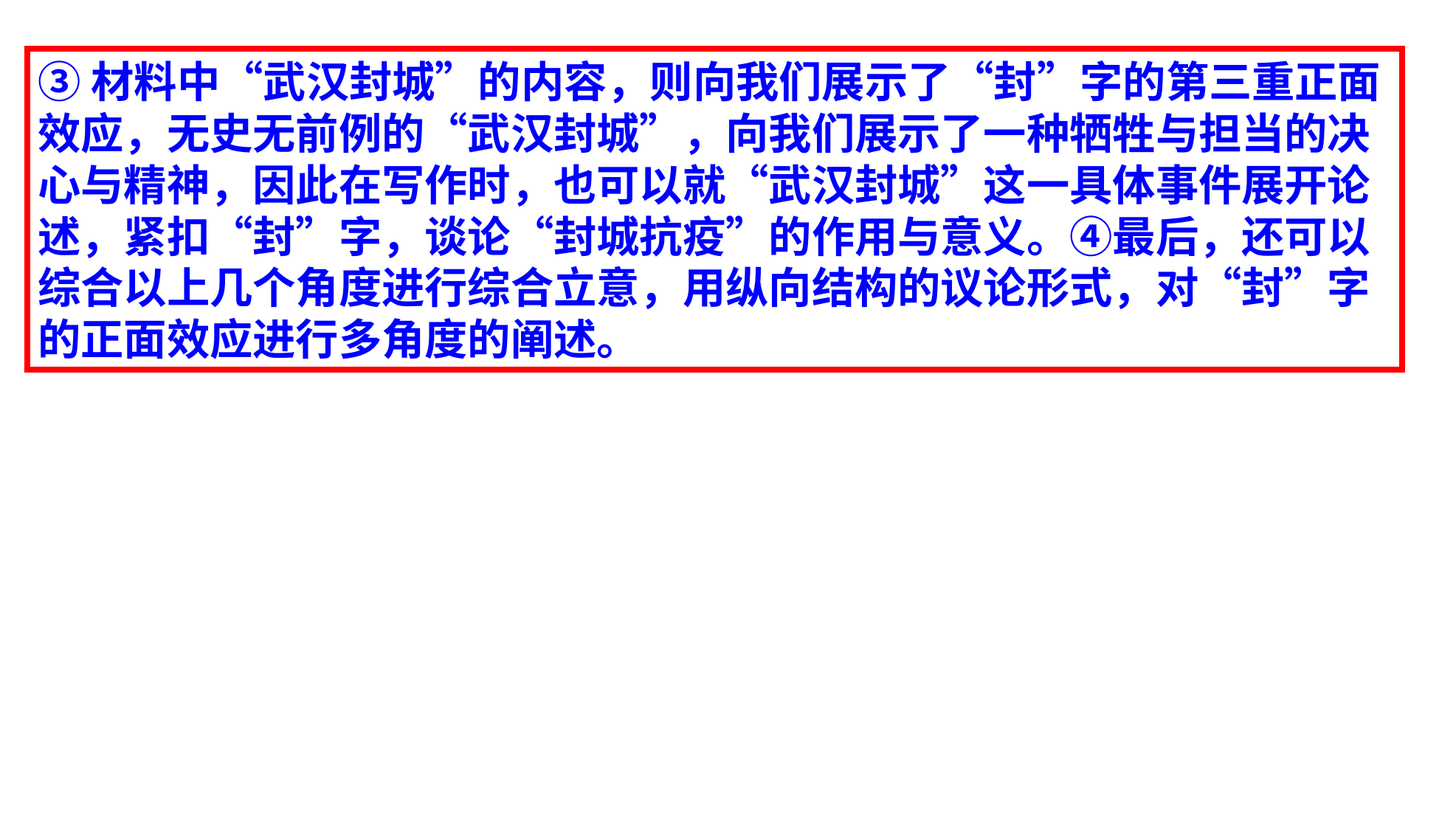

③材料中“武汉封城”的内容，则向我们展示了“封”字的第三重正面效应，无史无前例的“武汉封城”，向我们展示了一种牺牲与担当的决心与精神，因此在写作时，也可以就“武汉封城”这一具体事件展开论述，紧扣“封”字，谈论“封城抗疫”的作用与意义。④最后，还可以综合以上几个角度进行综合立意，用纵向结构的议论形式，对“封”字的正面效应进行多角度的阐述。